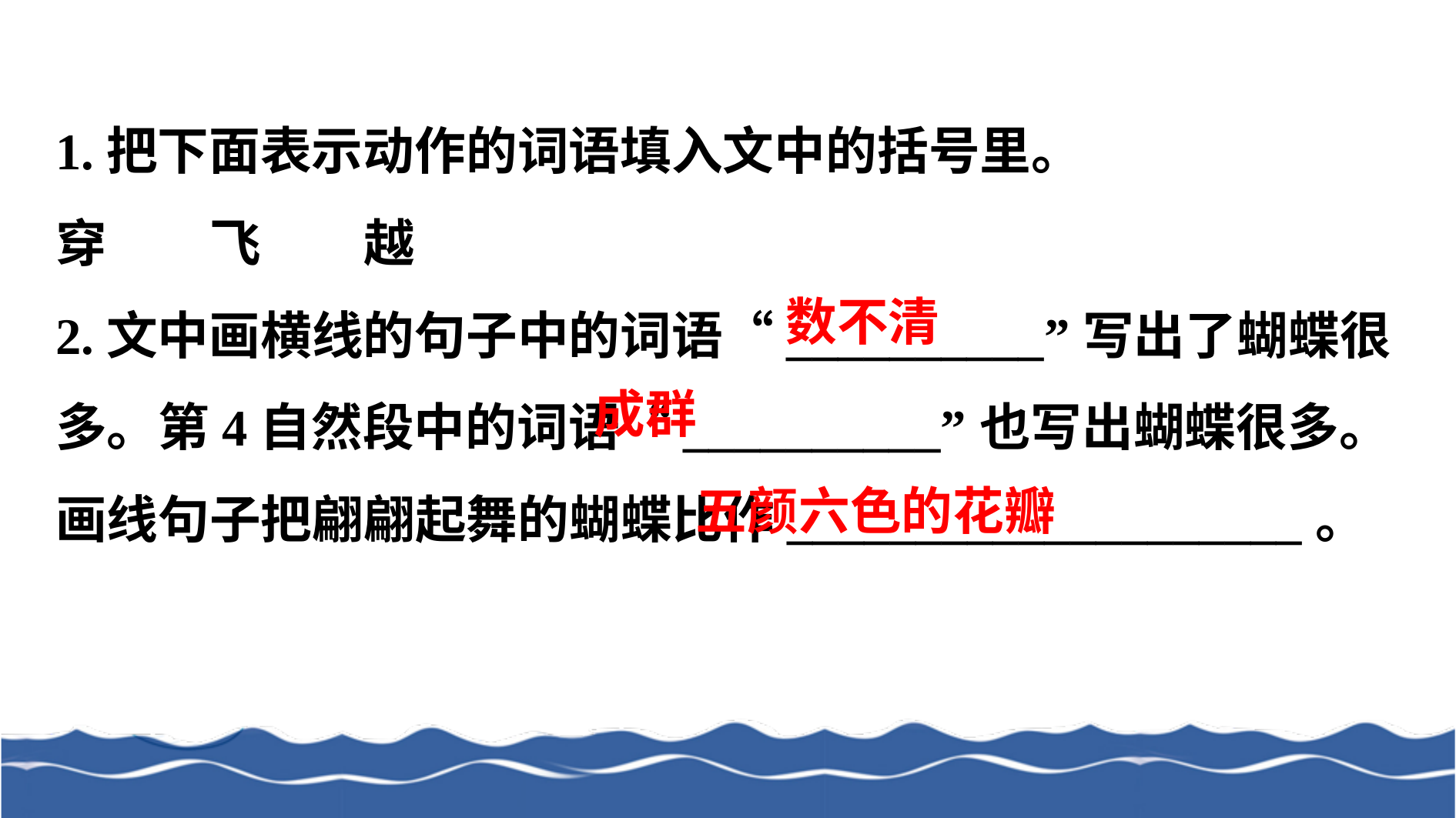

1.把下面表示动作的词语填入文中的括号里。
穿　　飞　　越
2.文中画横线的句子中的词语“__________”写出了蝴蝶很多。第4自然段中的词语“__________”也写出蝴蝶很多。画线句子把翩翩起舞的蝴蝶比作____________________。
数不清
成群
五颜六色的花瓣